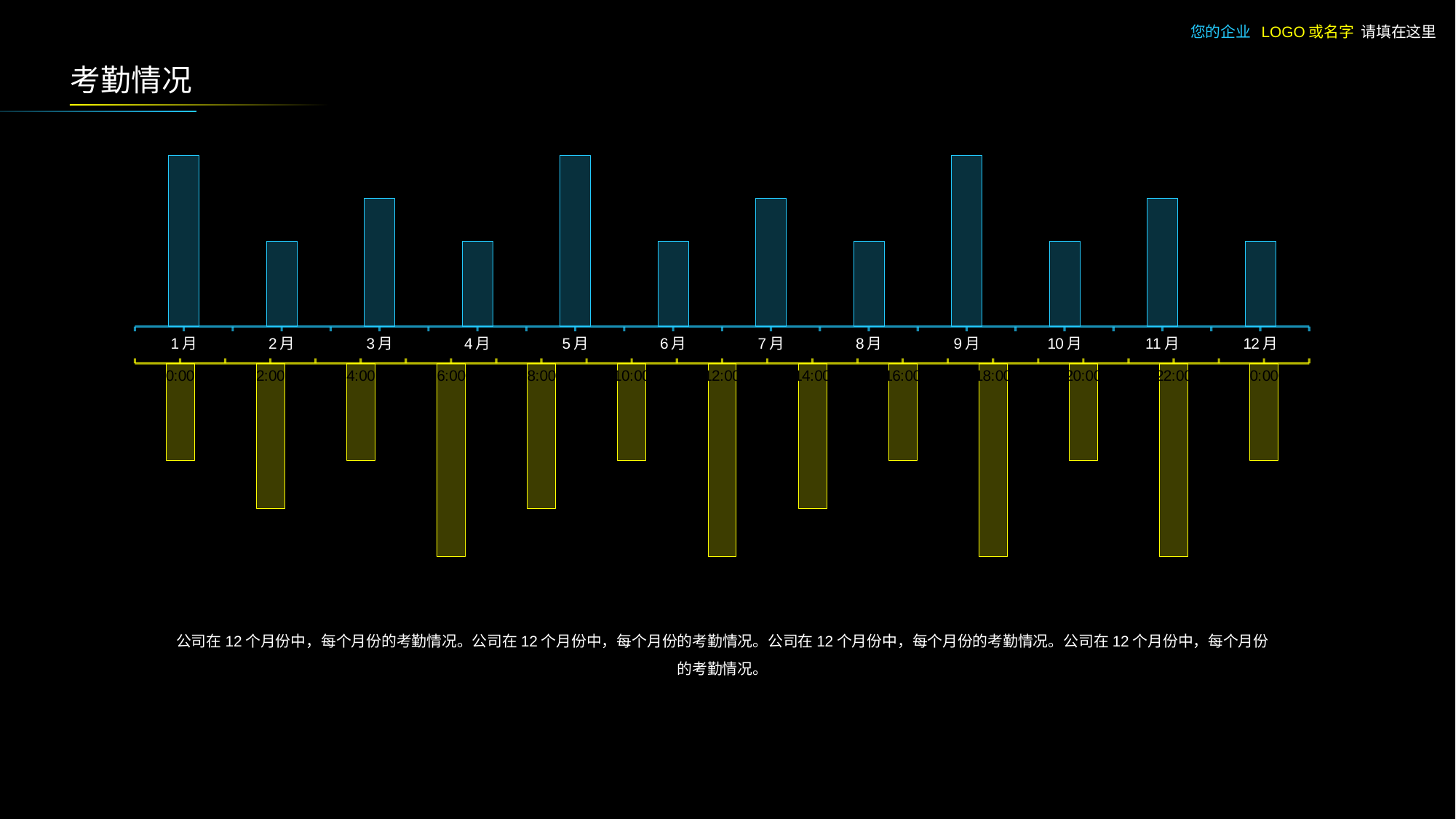

您的企业  LOGO或名字  请填在这里
考勤情况

### Chart

| Category | 系列 1 |
|---|---|
| 1月 | 4.0 |
| 2月 | 2.0 |
| 3月 | 3.0 |
| 4月 | 2.0 |
| 5月 | 4.0 |
| 6月 | 2.0 |
| 7月 | 3.0 |
| 8月 | 2.0 |
| 9月 | 4.0 |
| 10月 | 2.0 |
| 11月 | 3.0 |
| 12月 | 2.0 |

### Chart

| Category | 系列 1 |
|---|---|
| 0 | -2.0 |
| 8.3333333333333329E-2 | -3.0 |
| 0.16666666666666666 | -2.0 |
| 0.25 | -4.0 |
| 0.33333333333333331 | -3.0 |
| 0.41666666666666669 | -2.0 |
| 0.5 | -4.0 |
| 0.58333333333333337 | -3.0 |
| 0.66666666666666663 | -2.0 |
| 0.75 | -4.0 |
| 0.83333333333333337 | -2.0 |
| 0.91666666666666663 | -4.0 |
| 1 | -2.0 |
公司在12个月份中，每个月份的考勤情况。公司在12个月份中，每个月份的考勤情况。公司在12个月份中，每个月份的考勤情况。公司在12个月份中，每个月份的考勤情况。